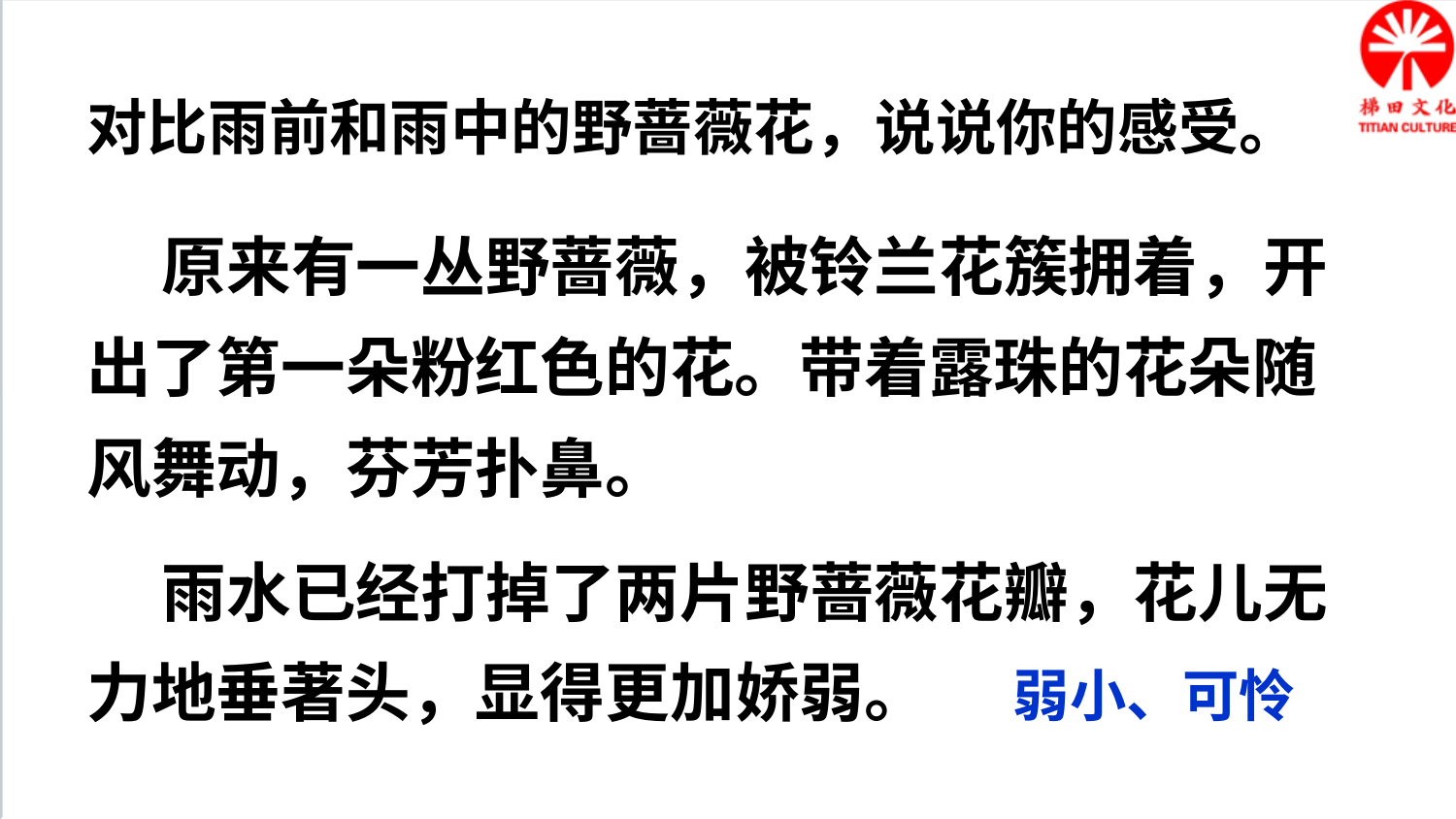

对比雨前和雨中的野蔷薇花，说说你的感受。
    原来有一丛野蔷薇，被铃兰花簇拥着，开出了第一朵粉红色的花。带着露珠的花朵随风舞动，芬芳扑鼻。
    雨水已经打掉了两片野蔷薇花瓣，花儿无力地垂著头，显得更加娇弱。
弱小、可怜